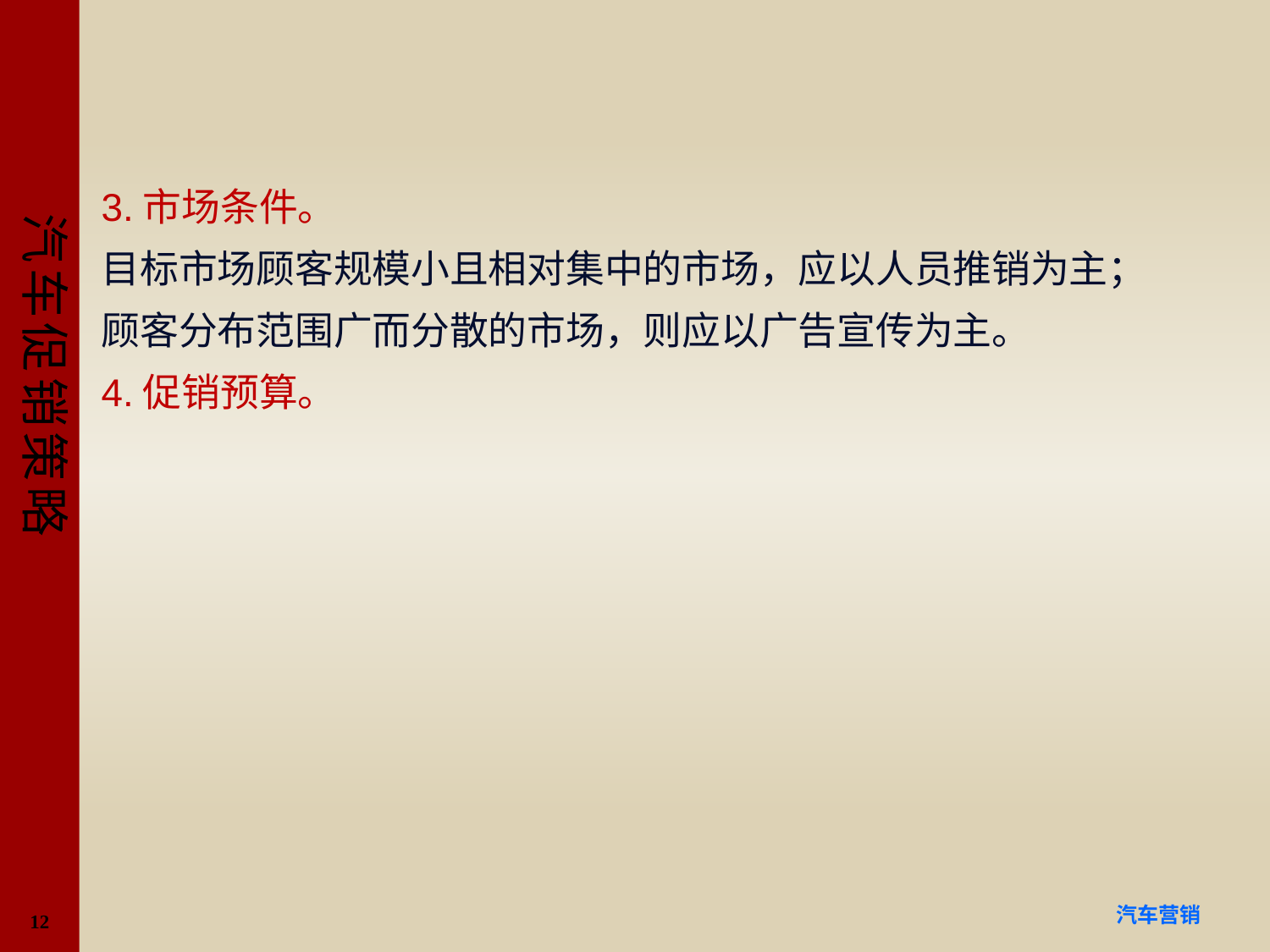

#
3.市场条件。
目标市场顾客规模小且相对集中的市场，应以人员推销为主；
顾客分布范围广而分散的市场，则应以广告宣传为主。
4.促销预算。

12